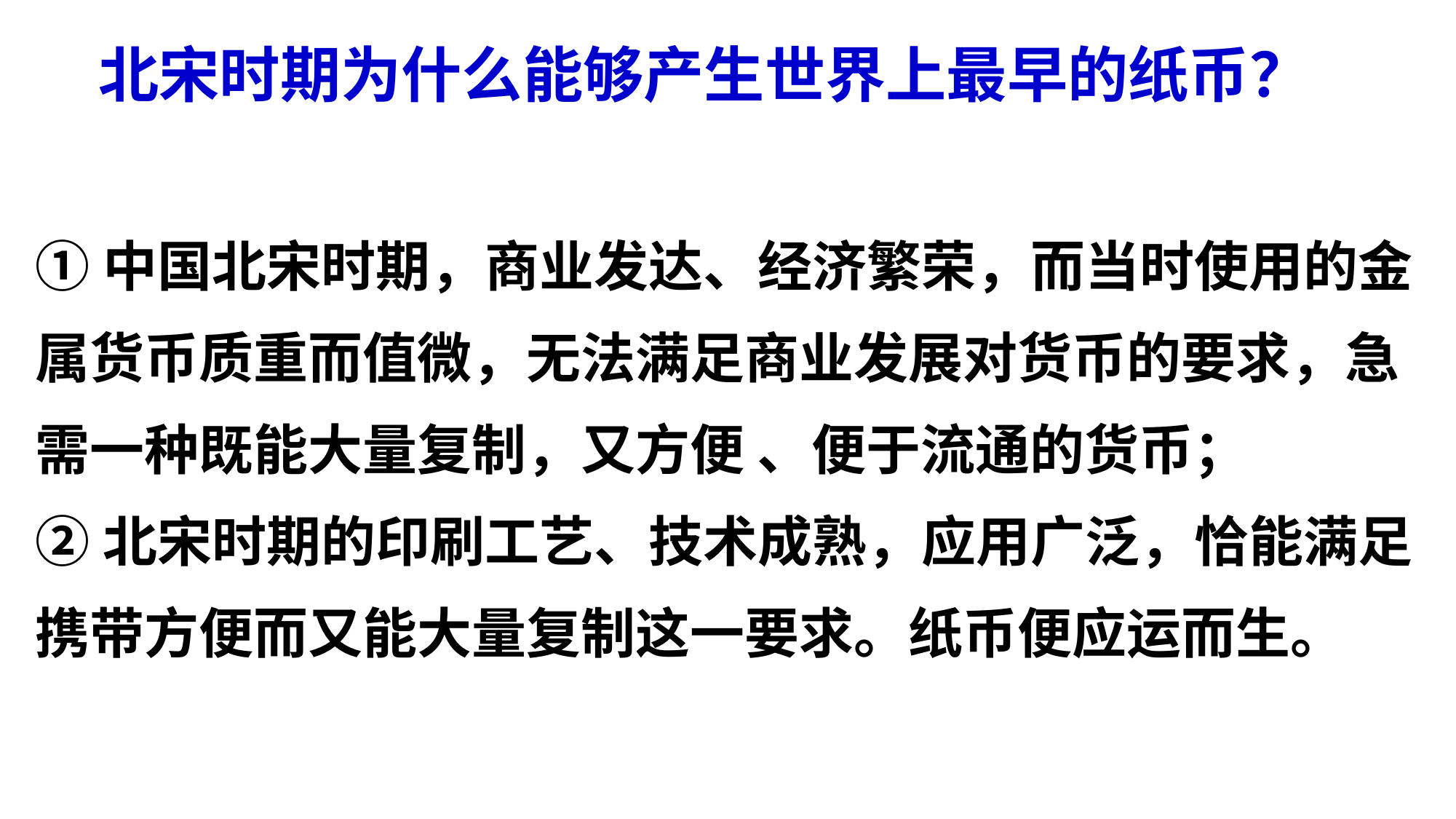

北宋时期为什么能够产生世界上最早的纸币？
①中国北宋时期，商业发达、经济繁荣，而当时使用的金属货币质重而值微，无法满足商业发展对货币的要求，急需一种既能大量复制，又方便 、便于流通的货币；
②北宋时期的印刷工艺、技术成熟，应用广泛，恰能满足携带方便而又能大量复制这一要求。纸币便应运而生。